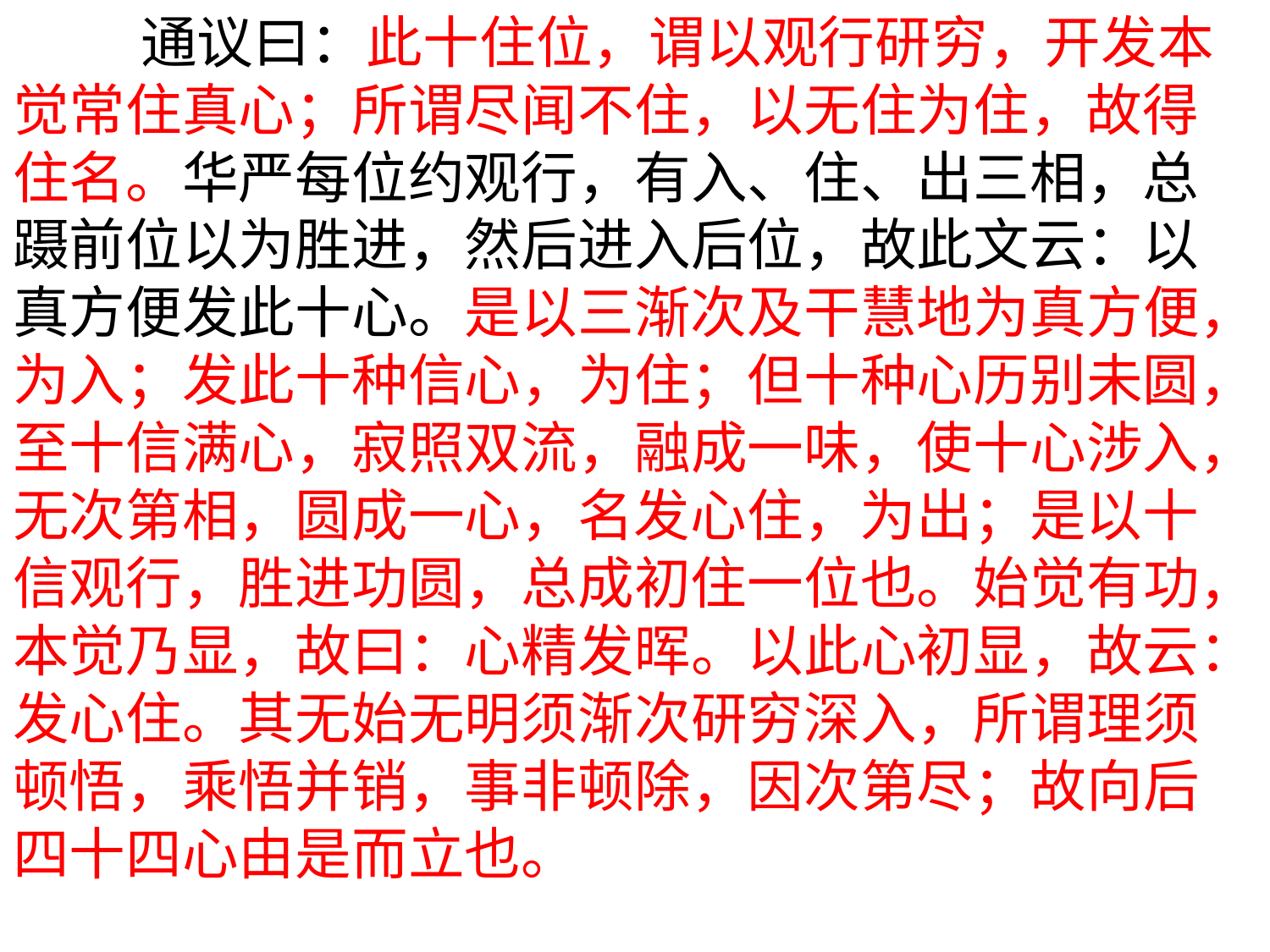

通议曰：此十住位，谓以观行研穷，开发本觉常住真心；所谓尽闻不住，以无住为住，故得住名。华严每位约观行，有入、住、出三相，总蹑前位以为胜进，然后进入后位，故此文云：以真方便发此十心。是以三渐次及干慧地为真方便，为入；发此十种信心，为住；但十种心历别未圆，至十信满心，寂照双流，融成一味，使十心涉入，无次第相，圆成一心，名发心住，为出；是以十信观行，胜进功圆，总成初住一位也。始觉有功，本觉乃显，故曰：心精发晖。以此心初显，故云：发心住。其无始无明须渐次研穷深入，所谓理须顿悟，乘悟并销，事非顿除，因次第尽；故向后四十四心由是而立也。